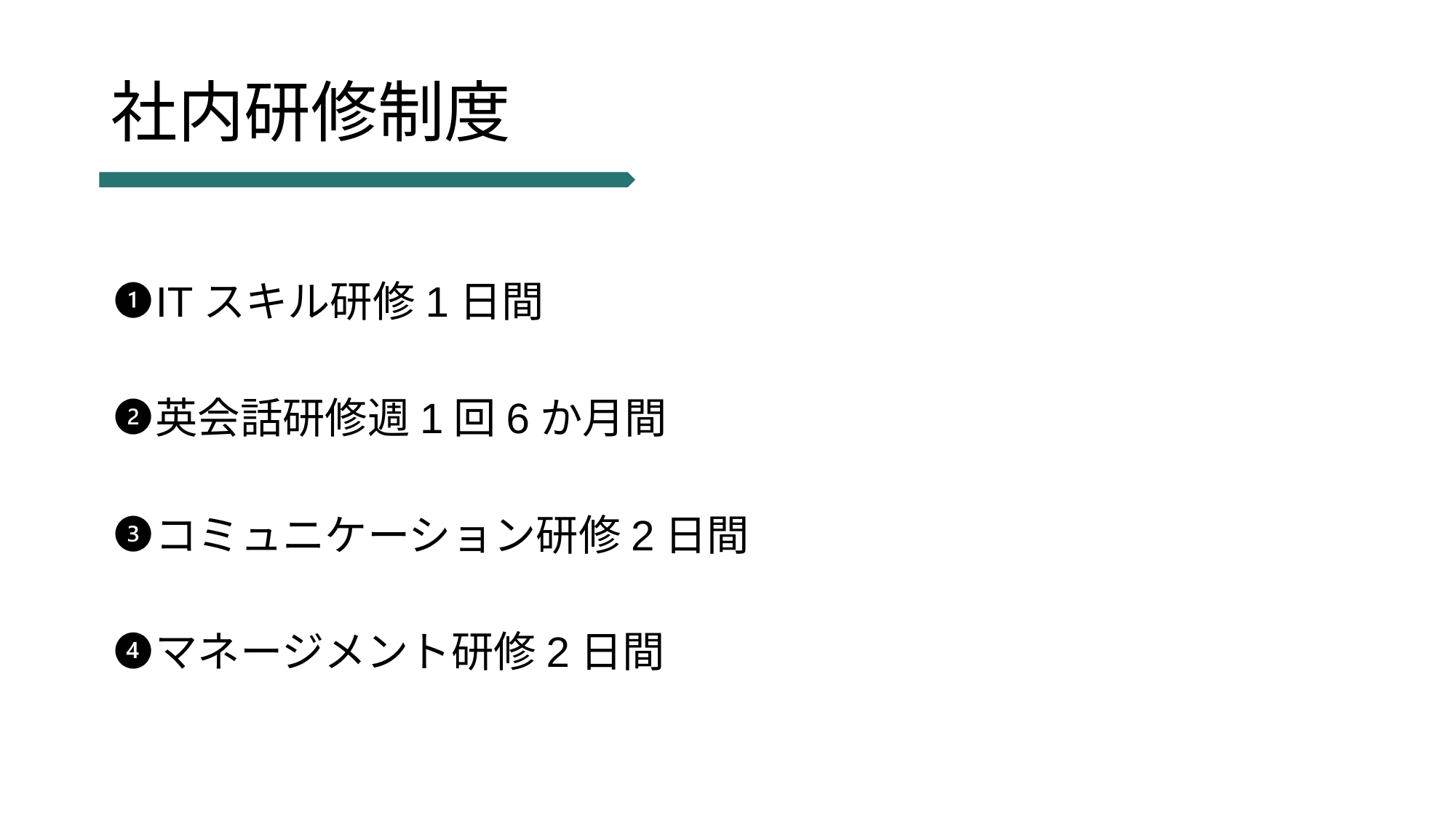

# 社内研修制度
ITスキル研修1日間
英会話研修週1回6か月間
コミュニケーション研修2日間
マネージメント研修2日間